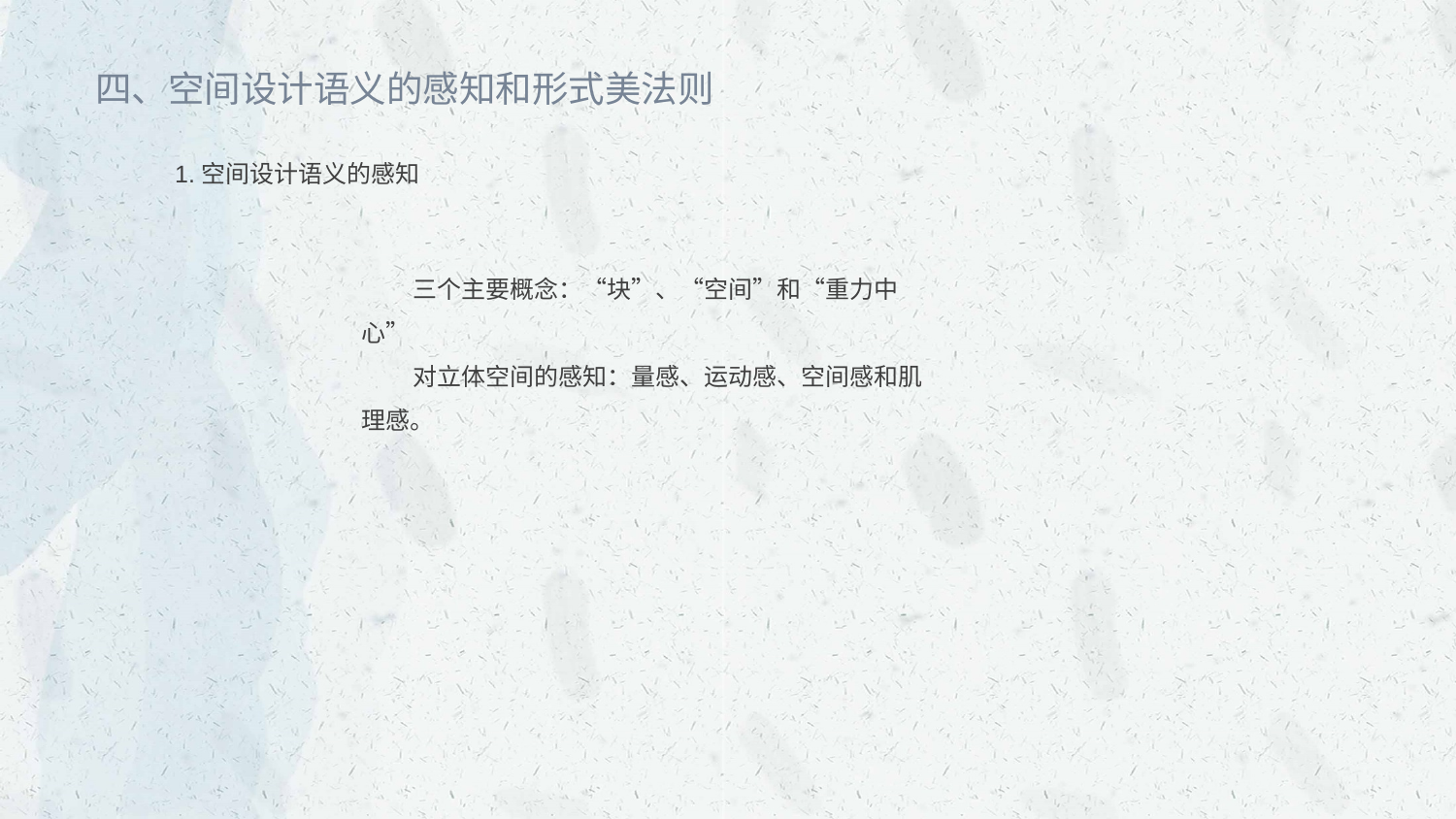

四、空间设计语义的感知和形式美法则
1.空间设计语义的感知
三个主要概念：“块”、“空间”和“重力中心”
对立体空间的感知：量感、运动感、空间感和肌理感。